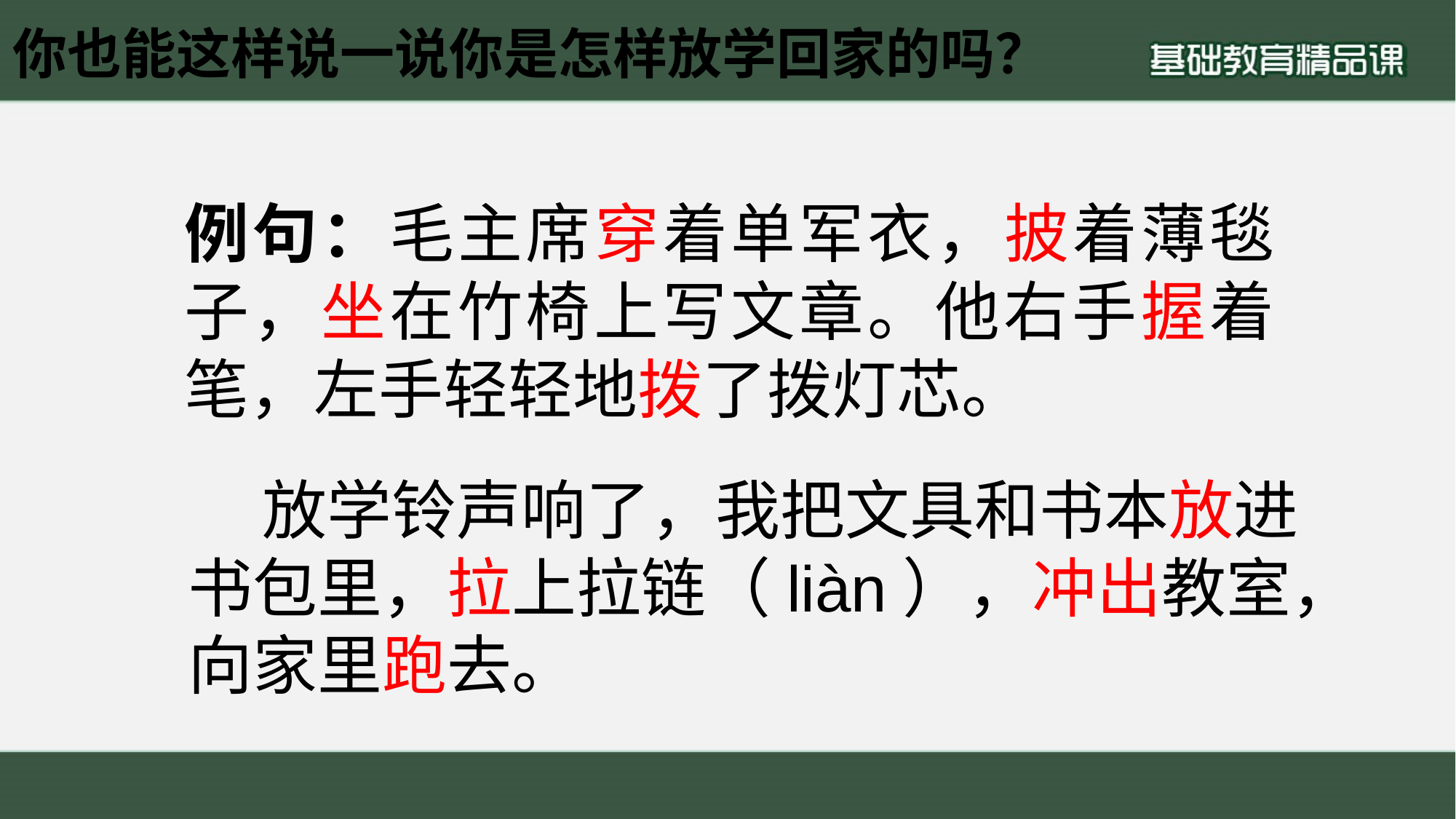

你也能这样说一说你是怎样放学回家的吗？
例句：毛主席穿着单军衣，披着薄毯子，坐在竹椅上写文章。他右手握着笔，左手轻轻地拨了拨灯芯。
    放学铃声响了，我把文具和书本放进书包里，拉上拉链（liàn），冲出教室，向家里跑去。